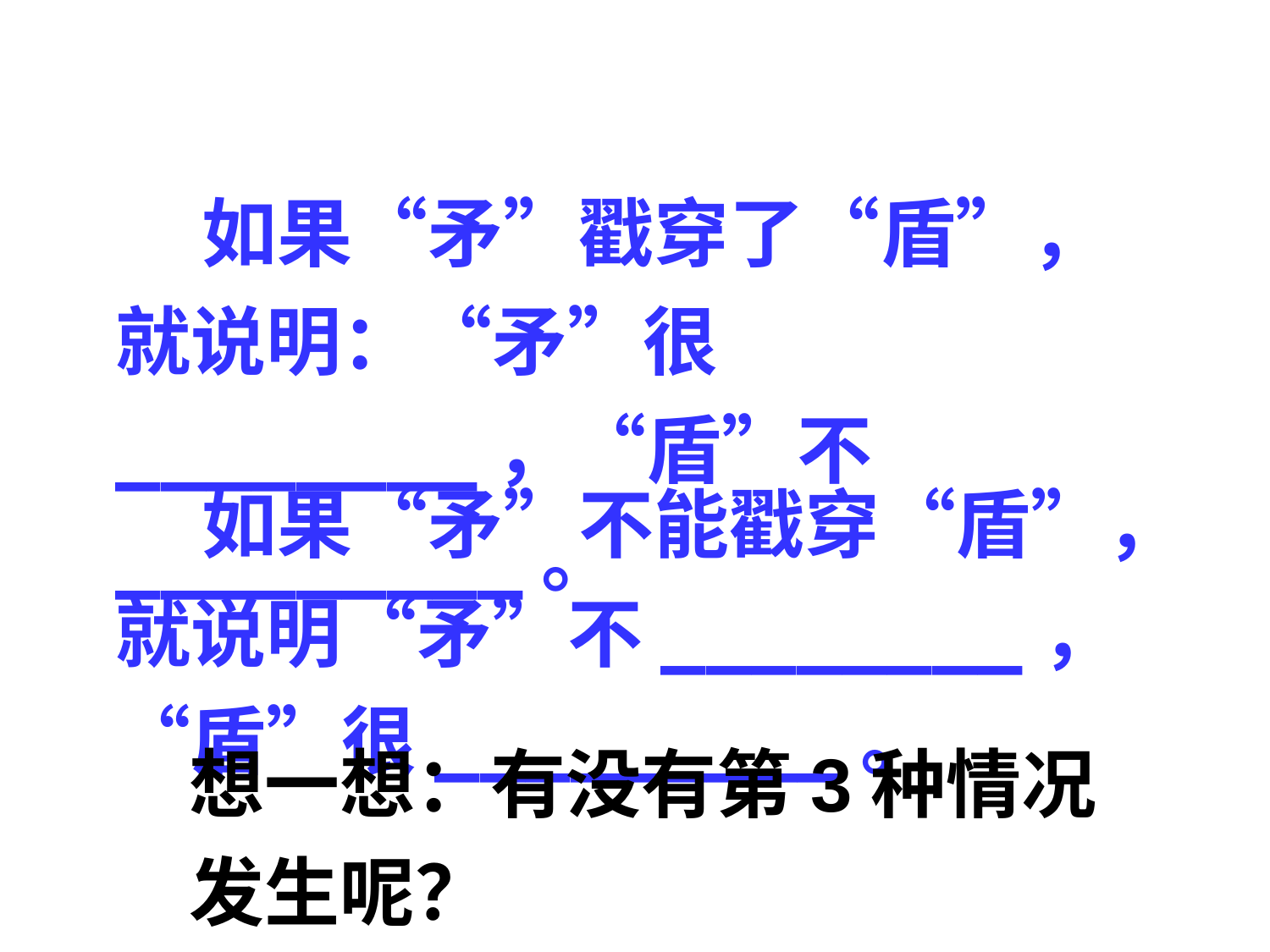

如果“矛”戳穿了“盾”，就说明：“矛”很________，“盾”不_________。
    如果“矛”不能戳穿“盾”，就说明“矛”不________，“盾”很_________。
想一想：有没有第3种情况发生呢？